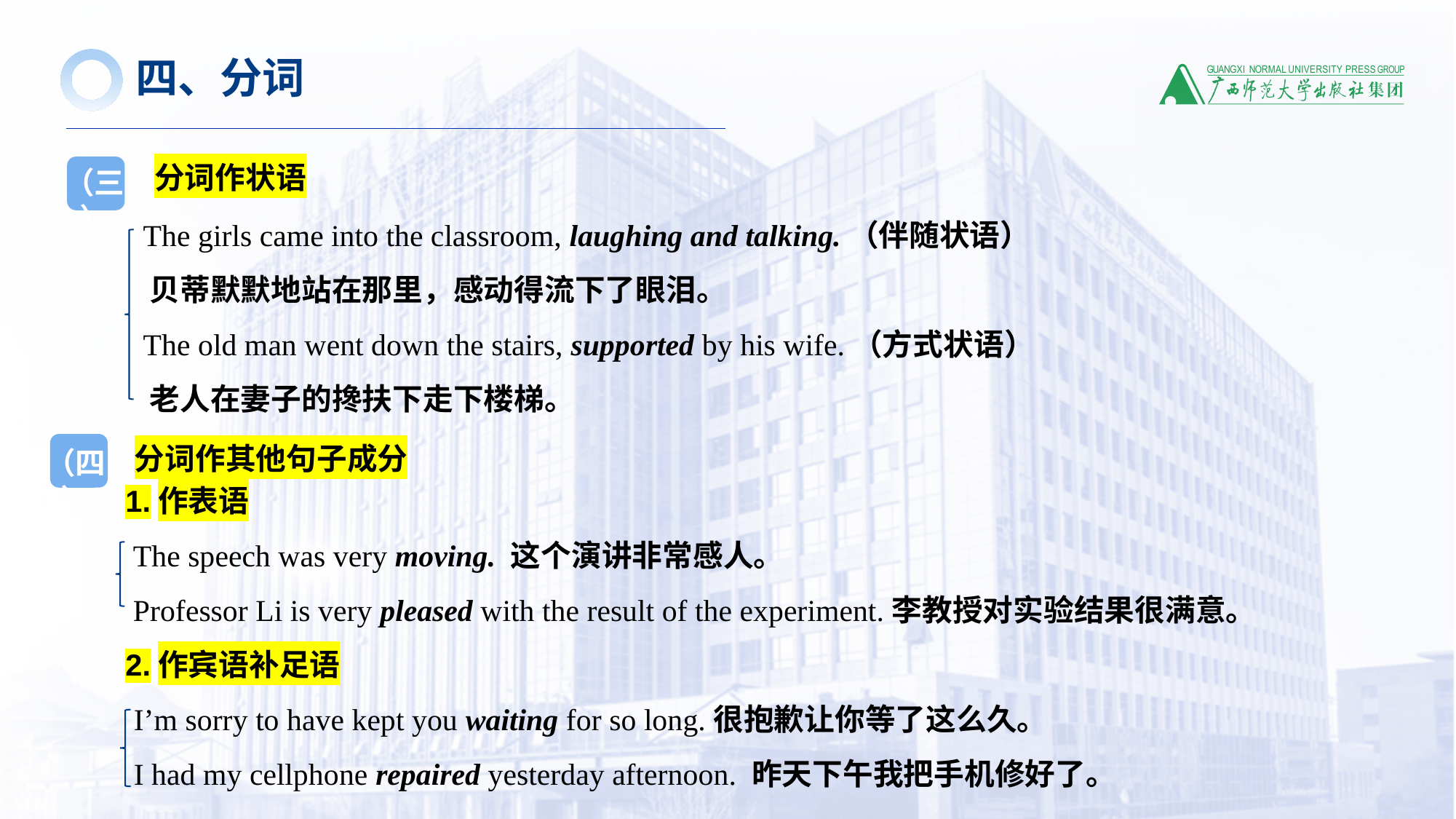

四、分词

分词作状语
（三）

 The girls came into the classroom, laughing and talking.（伴随状语）
 贝蒂默默地站在那里，感动得流下了眼泪。
 The old man went down the stairs, supported by his wife.（方式状语）
 老人在妻子的搀扶下走下楼梯。

分词作其他句子成分

（四）
1.作表语
 The speech was very moving. 这个演讲非常感人。
 Professor Li is very pleased with the result of the experiment.李教授对实验结果很满意。
2.作宾语补足语
 I’m sorry to have kept you waiting for so long.很抱歉让你等了这么久。
 I had my cellphone repaired yesterday afternoon. 昨天下午我把手机修好了。